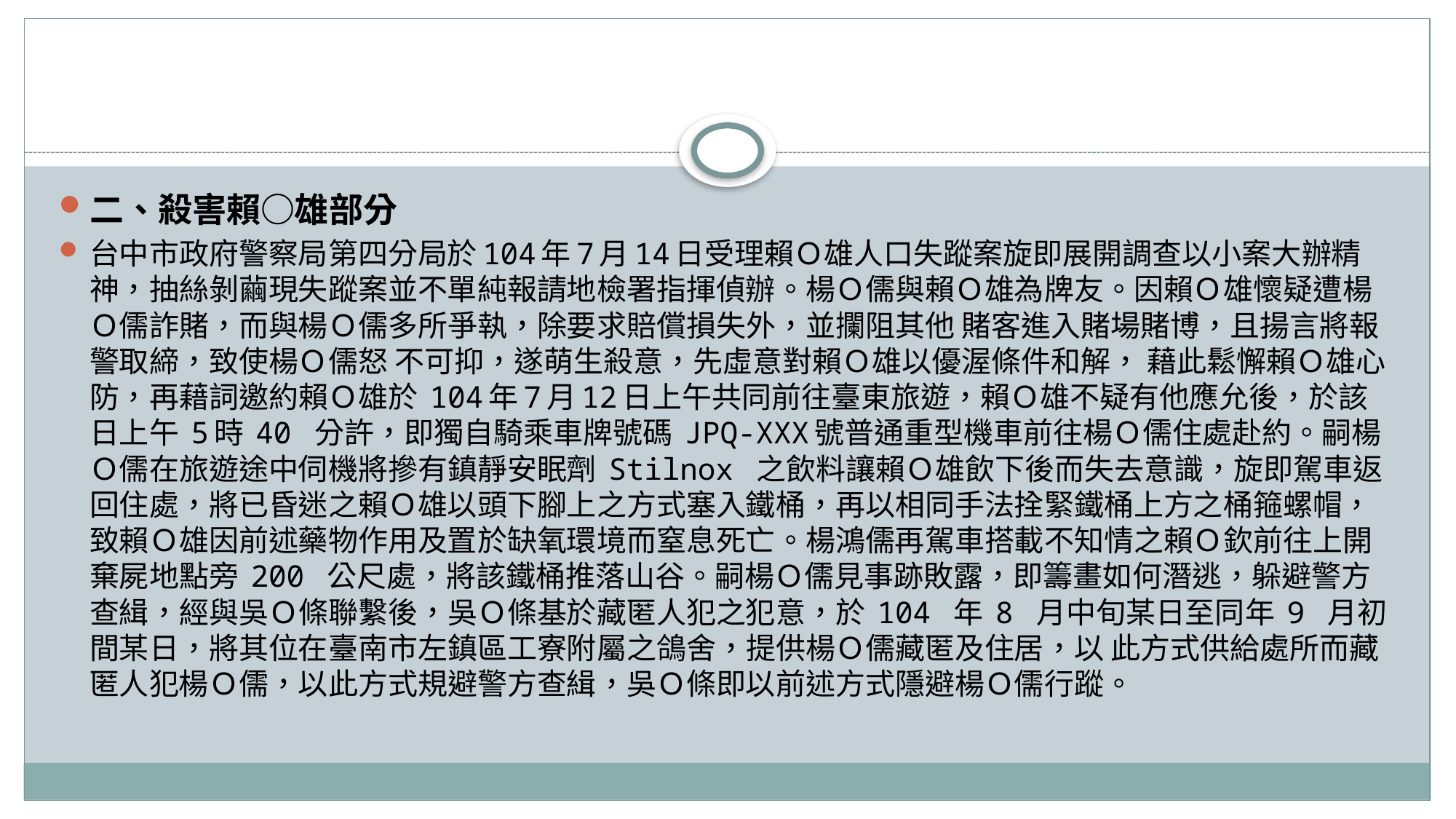

二、殺害賴○雄部分
台中市政府警察局第四分局於104年7月14日受理賴Ｏ雄人口失蹤案旋即展開調查以小案大辦精神，抽絲剝繭現失蹤案並不單純報請地檢署指揮偵辦。楊Ｏ儒與賴Ｏ雄為牌友。因賴Ｏ雄懷疑遭楊Ｏ儒詐賭，而與楊Ｏ儒多所爭執，除要求賠償損失外，並攔阻其他 賭客進入賭場賭博，且揚言將報警取締，致使楊Ｏ儒怒 不可抑，遂萌生殺意，先虛意對賴Ｏ雄以優渥條件和解， 藉此鬆懈賴Ｏ雄心防，再藉詞邀約賴Ｏ雄於 104年7月12日上午共同前往臺東旅遊，賴Ｏ雄不疑有他應允後，於該日上午 5時 40 分許，即獨自騎乘車牌號碼 JPQ-XXX號普通重型機車前往楊Ｏ儒住處赴約。嗣楊Ｏ儒在旅遊途中伺機將摻有鎮靜安眠劑 Stilnox 之飲料讓賴Ｏ雄飲下後而失去意識，旋即駕車返回住處，將已昏迷之賴Ｏ雄以頭下腳上之方式塞入鐵桶，再以相同手法拴緊鐵桶上方之桶箍螺帽，致賴Ｏ雄因前述藥物作用及置於缺氧環境而窒息死亡。楊鴻儒再駕車搭載不知情之賴Ｏ欽前往上開棄屍地點旁 200 公尺處，將該鐵桶推落山谷。嗣楊Ｏ儒見事跡敗露，即籌畫如何潛逃，躲避警方查緝，經與吳Ｏ條聯繫後，吳Ｏ條基於藏匿人犯之犯意，於 104 年 8 月中旬某日至同年 9 月初間某日，將其位在臺南市左鎮區工寮附屬之鴿舍，提供楊Ｏ儒藏匿及住居，以 此方式供給處所而藏匿人犯楊Ｏ儒，以此方式規避警方查緝，吳Ｏ條即以前述方式隱避楊Ｏ儒行蹤。